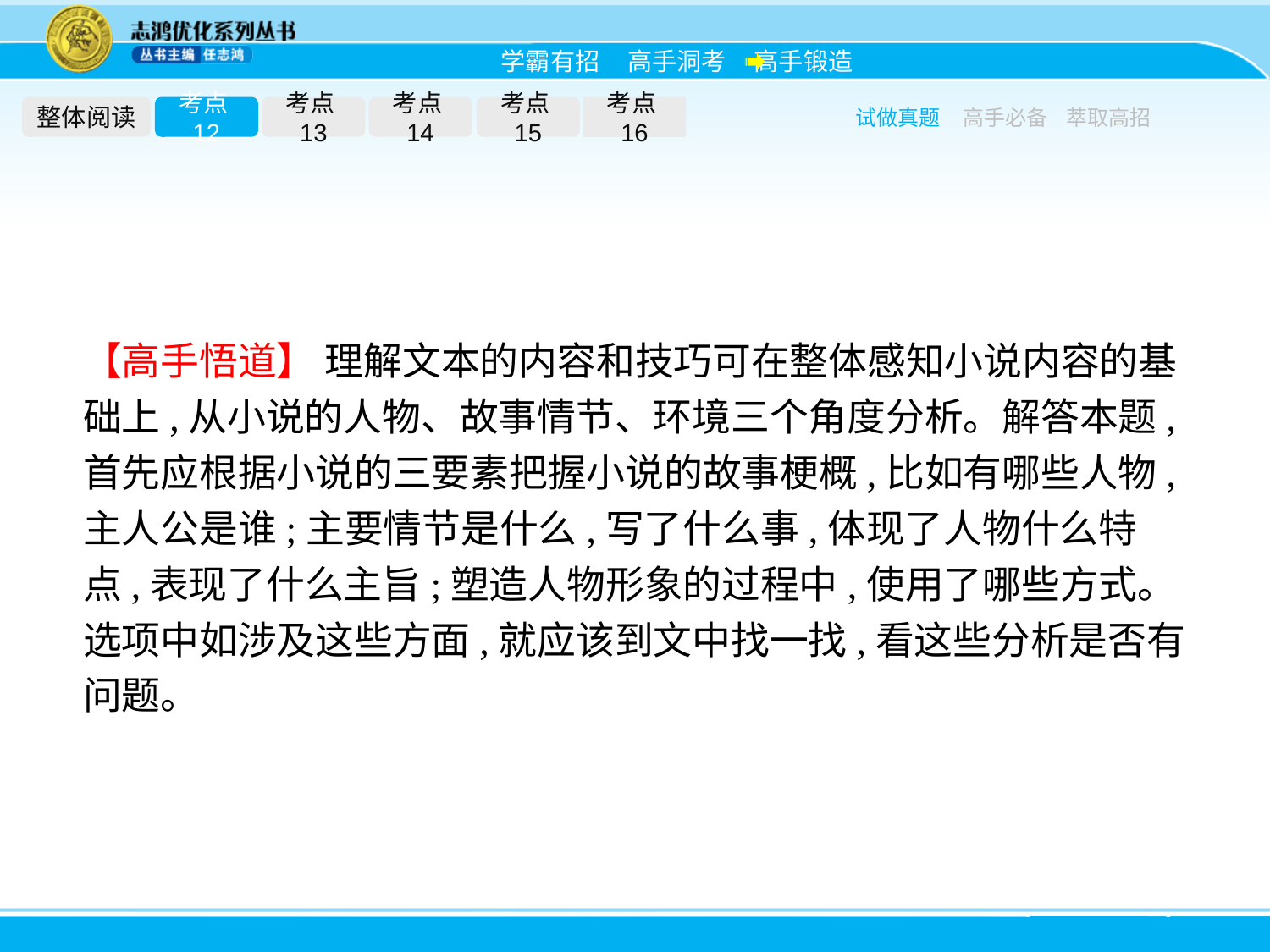

整体阅读
考点12
考点13
考点14
考点15
考点16
试做真题
高手必备
萃取高招
【高手悟道】 理解文本的内容和技巧可在整体感知小说内容的基础上,从小说的人物、故事情节、环境三个角度分析。解答本题,首先应根据小说的三要素把握小说的故事梗概,比如有哪些人物,主人公是谁;主要情节是什么,写了什么事,体现了人物什么特点,表现了什么主旨;塑造人物形象的过程中,使用了哪些方式。选项中如涉及这些方面,就应该到文中找一找,看这些分析是否有问题。